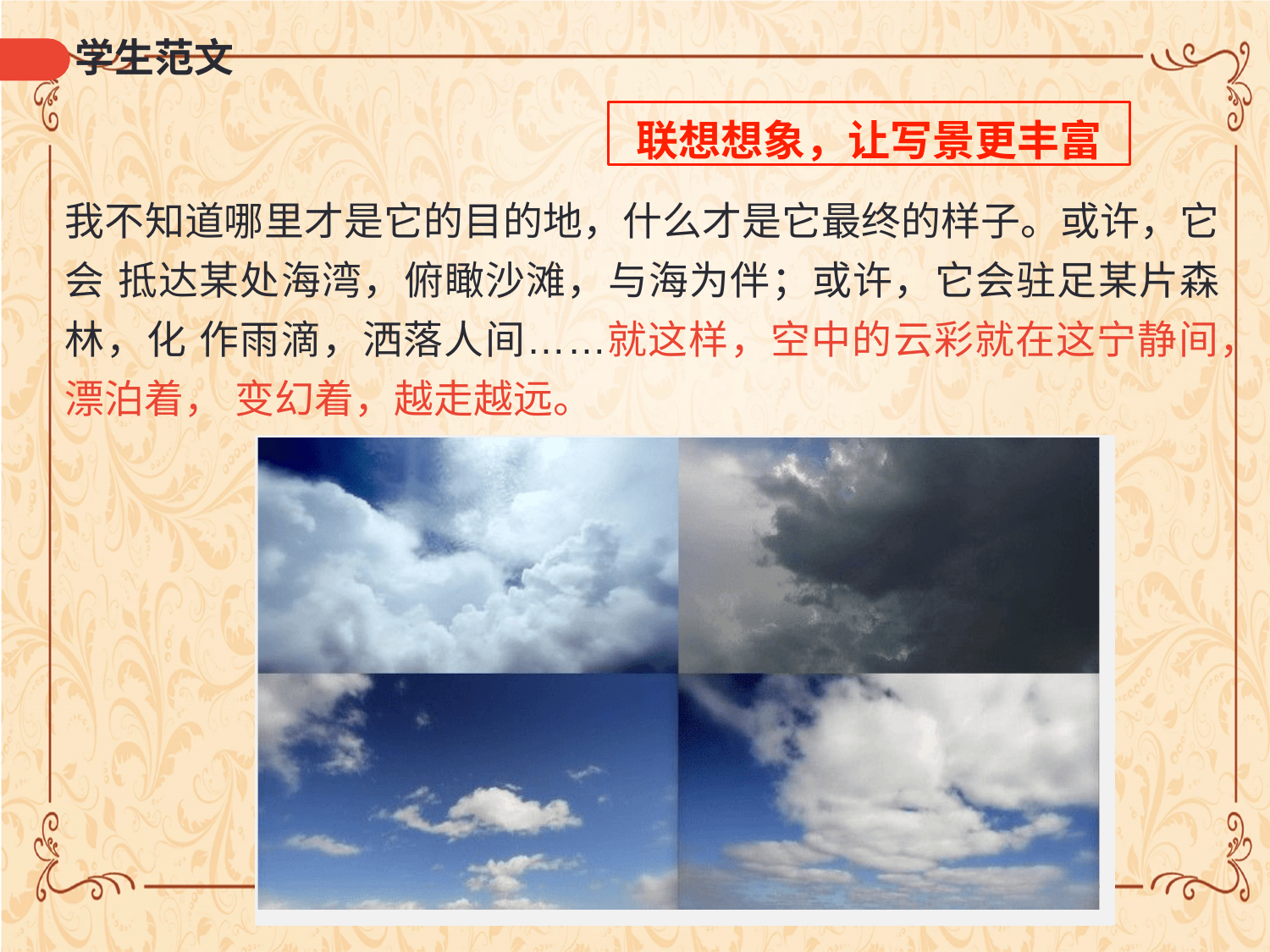

# 学生范文

联想想象，让写景更丰富
我不知道哪里才是它的目的地，什么才是它最终的样子。或许，它会 抵达某处海湾，俯瞰沙滩，与海为伴；或许，它会驻足某片森林，化 作雨滴，洒落人间……就这样，空中的云彩就在这宁静间，漂泊着， 变幻着，越走越远。